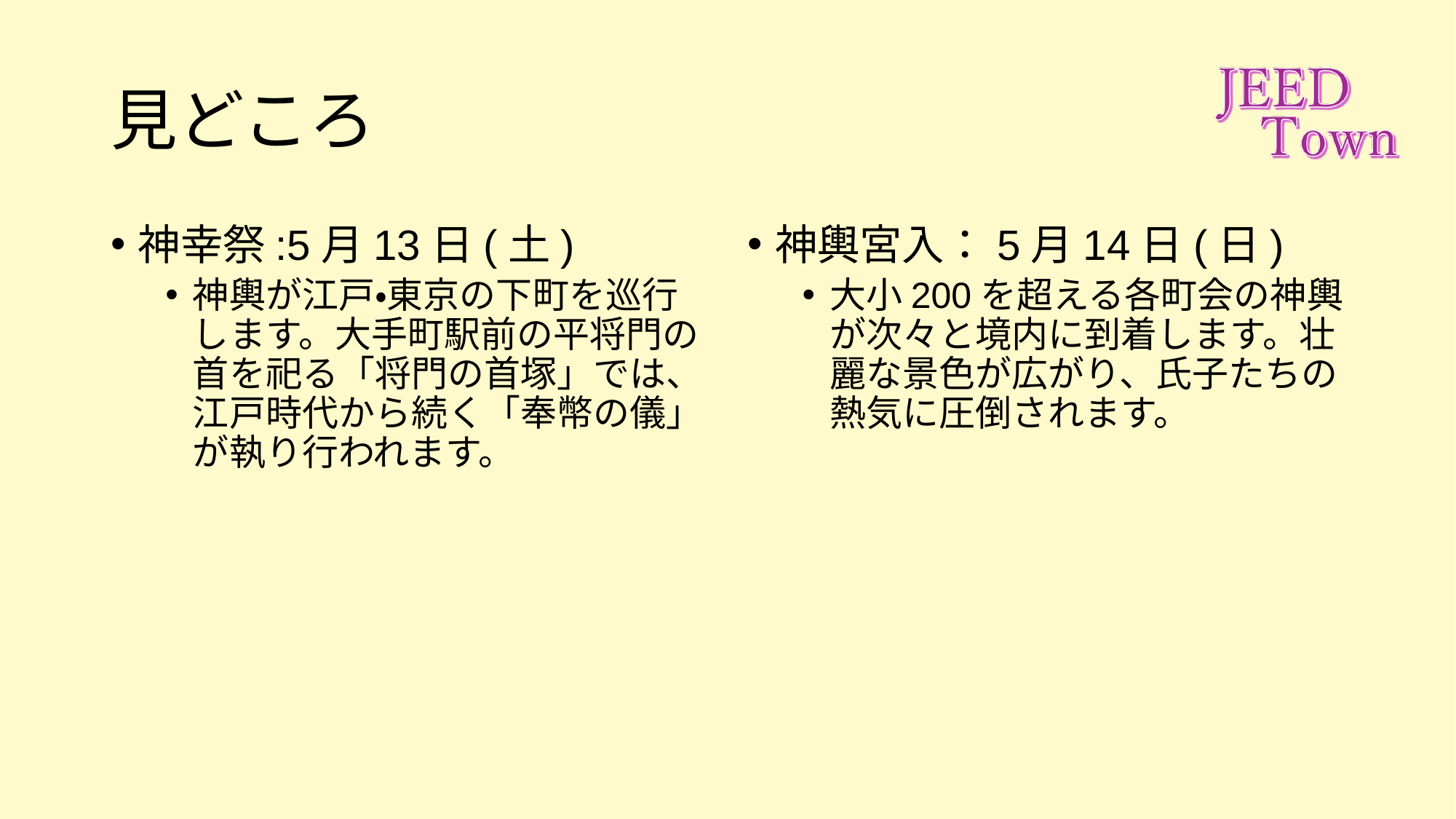

# 見どころ
神幸祭:5月13日(土)
神輿が江戸・東京の下町を巡行します。大手町駅前の平将門の首を祀る「将門の首塚」では、江戸時代から続く「奉幣の儀」が執り行われます。
神輿宮入：5月14日(日)
大小200を超える各町会の神輿が次々と境内に到着します。壮麗な景色が広がり、氏子たちの熱気に圧倒されます。